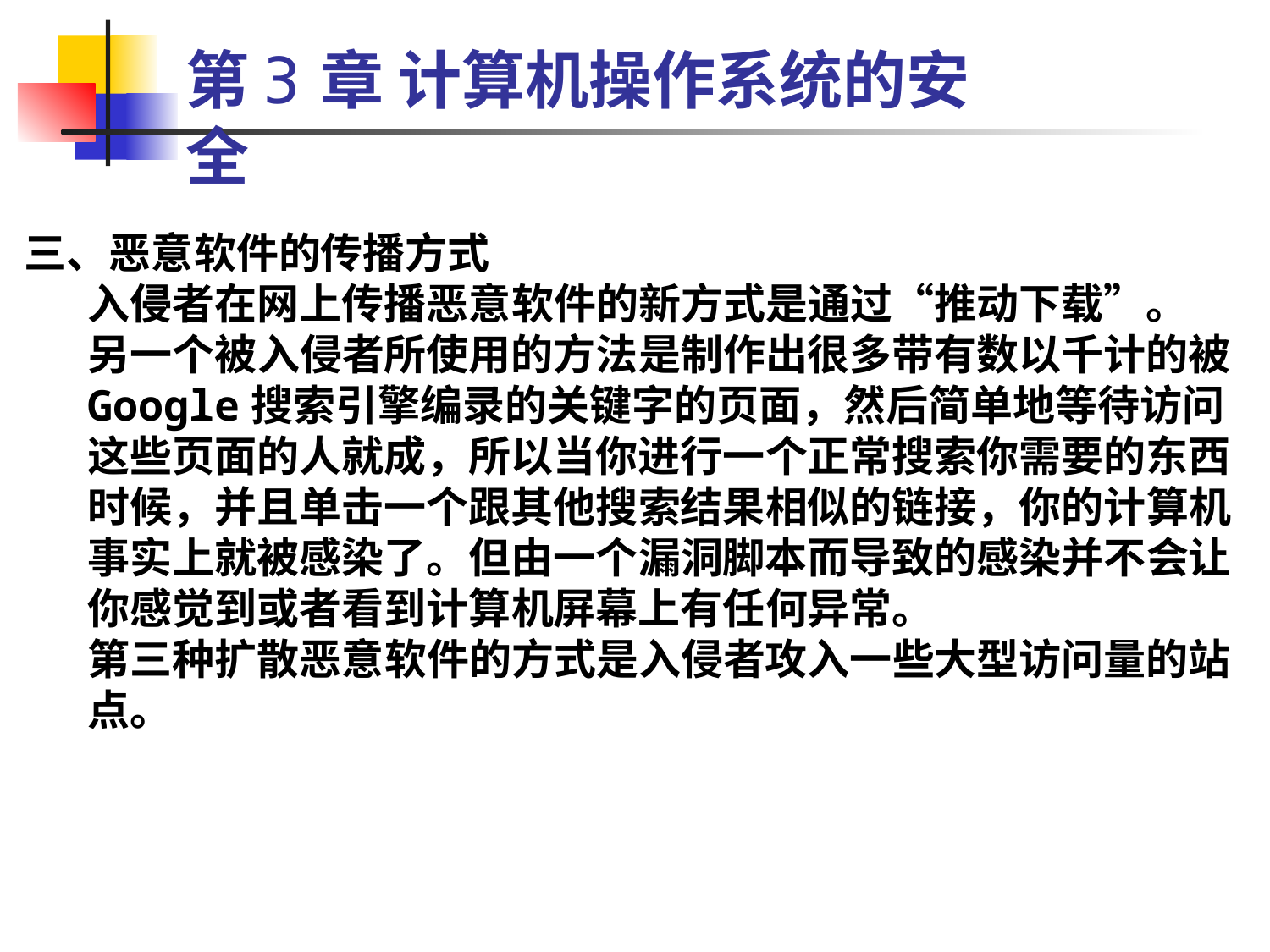

第3章 计算机操作系统的安全
三、恶意软件的传播方式
入侵者在网上传播恶意软件的新方式是通过“推动下载”。
另一个被入侵者所使用的方法是制作出很多带有数以千计的被Google搜索引擎编录的关键字的页面，然后简单地等待访问这些页面的人就成，所以当你进行一个正常搜索你需要的东西时候，并且单击一个跟其他搜索结果相似的链接，你的计算机事实上就被感染了。但由一个漏洞脚本而导致的感染并不会让你感觉到或者看到计算机屏幕上有任何异常。
第三种扩散恶意软件的方式是入侵者攻入一些大型访问量的站点。